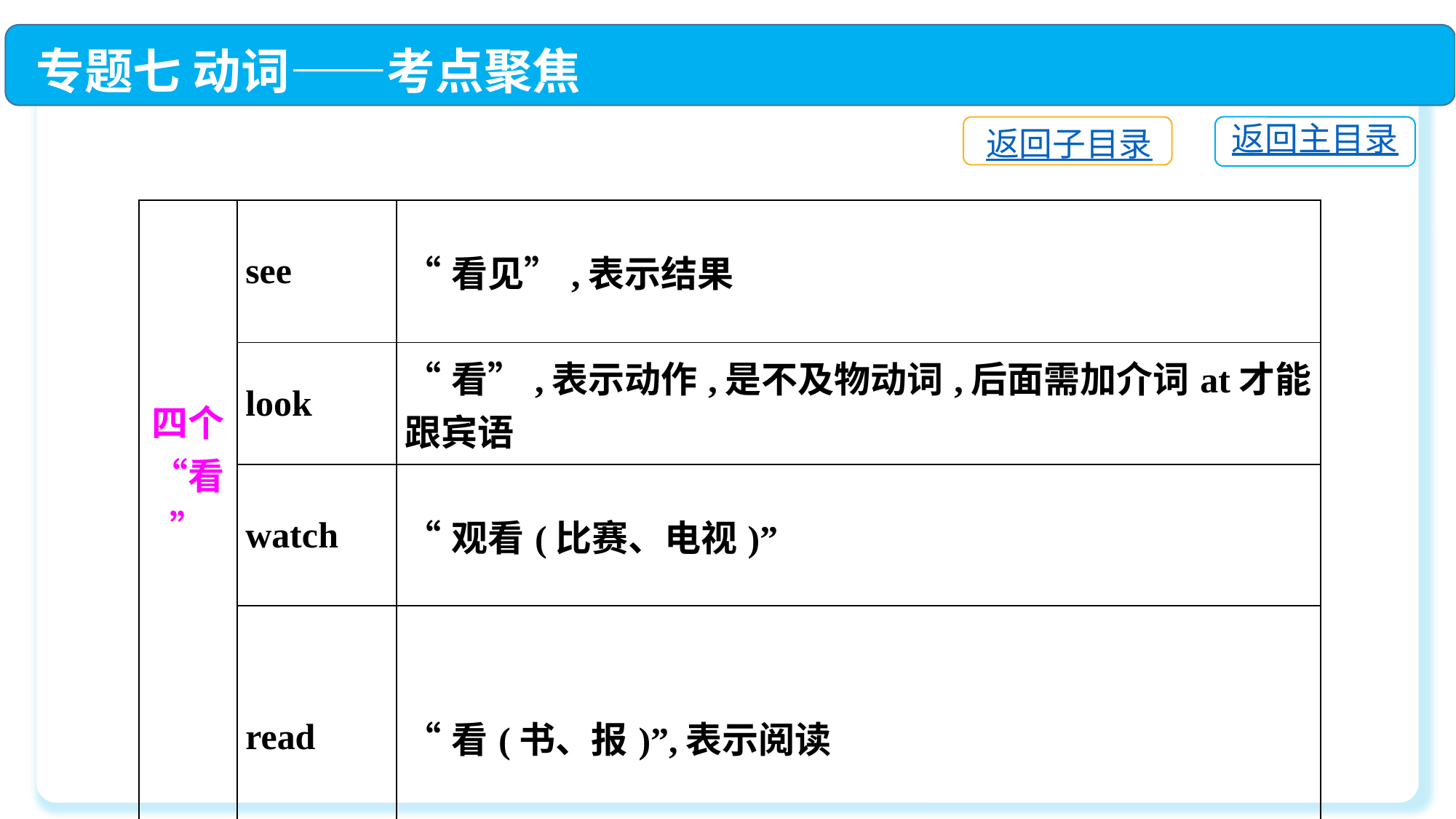

专题七 动词——考点聚焦

返回主目录

返回子目录
| 四个“看” | see | “看见”,表示结果 |
| --- | --- | --- |
|  | look | “看”,表示动作,是不及物动词,后面需加介词at才能跟宾语 |
|  | watch | “观看(比赛、电视)” |
|  | read | “看(书、报)”,表示阅读 |